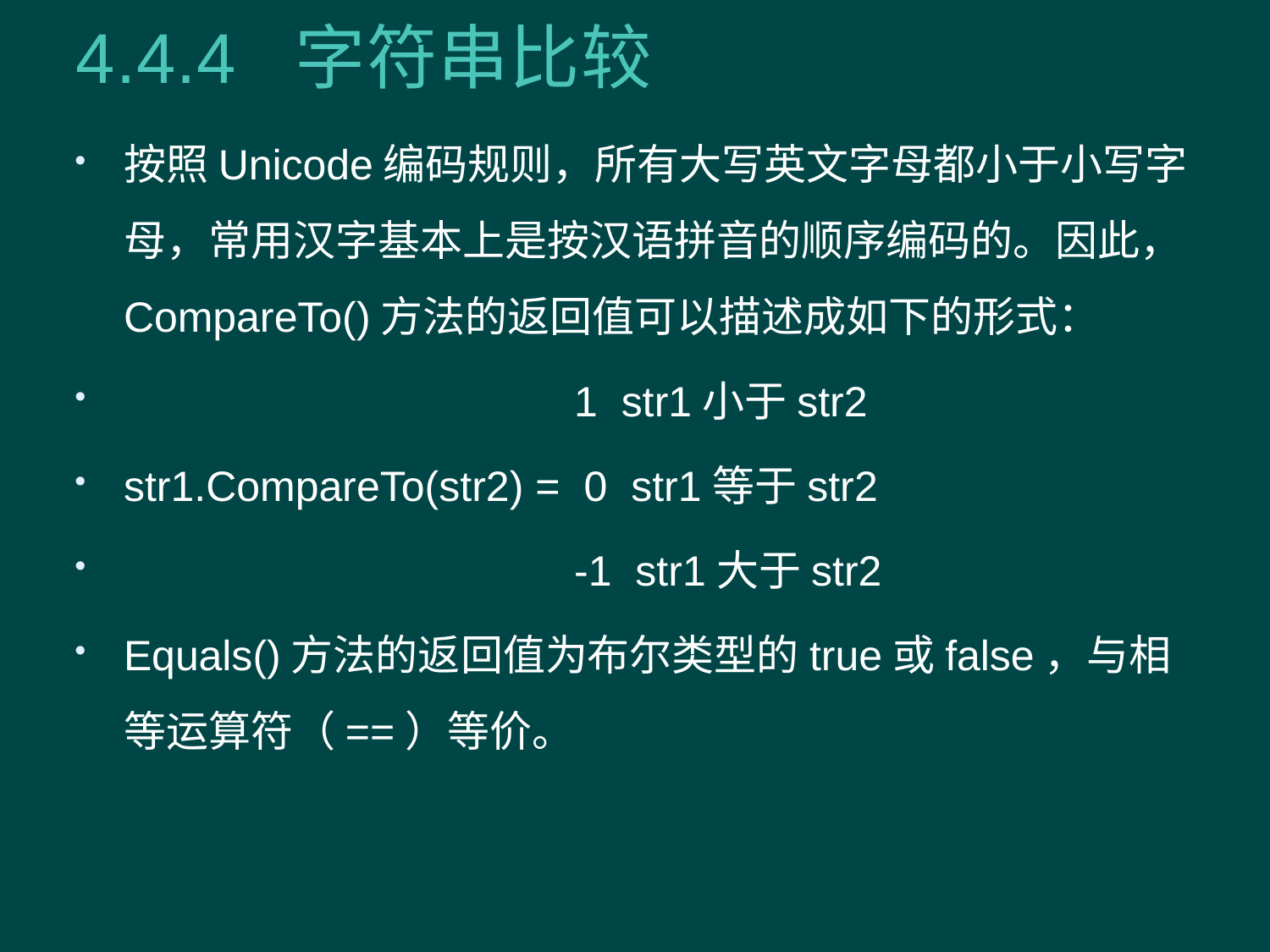

# 4.4.4  字符串比较
按照Unicode编码规则，所有大写英文字母都小于小写字母，常用汉字基本上是按汉语拼音的顺序编码的。因此，CompareTo()方法的返回值可以描述成如下的形式：
                                      1  str1小于str2
str1.CompareTo(str2) =  0  str1等于str2
                                      -1  str1大于str2
Equals()方法的返回值为布尔类型的true或false，与相等运算符（==）等价。